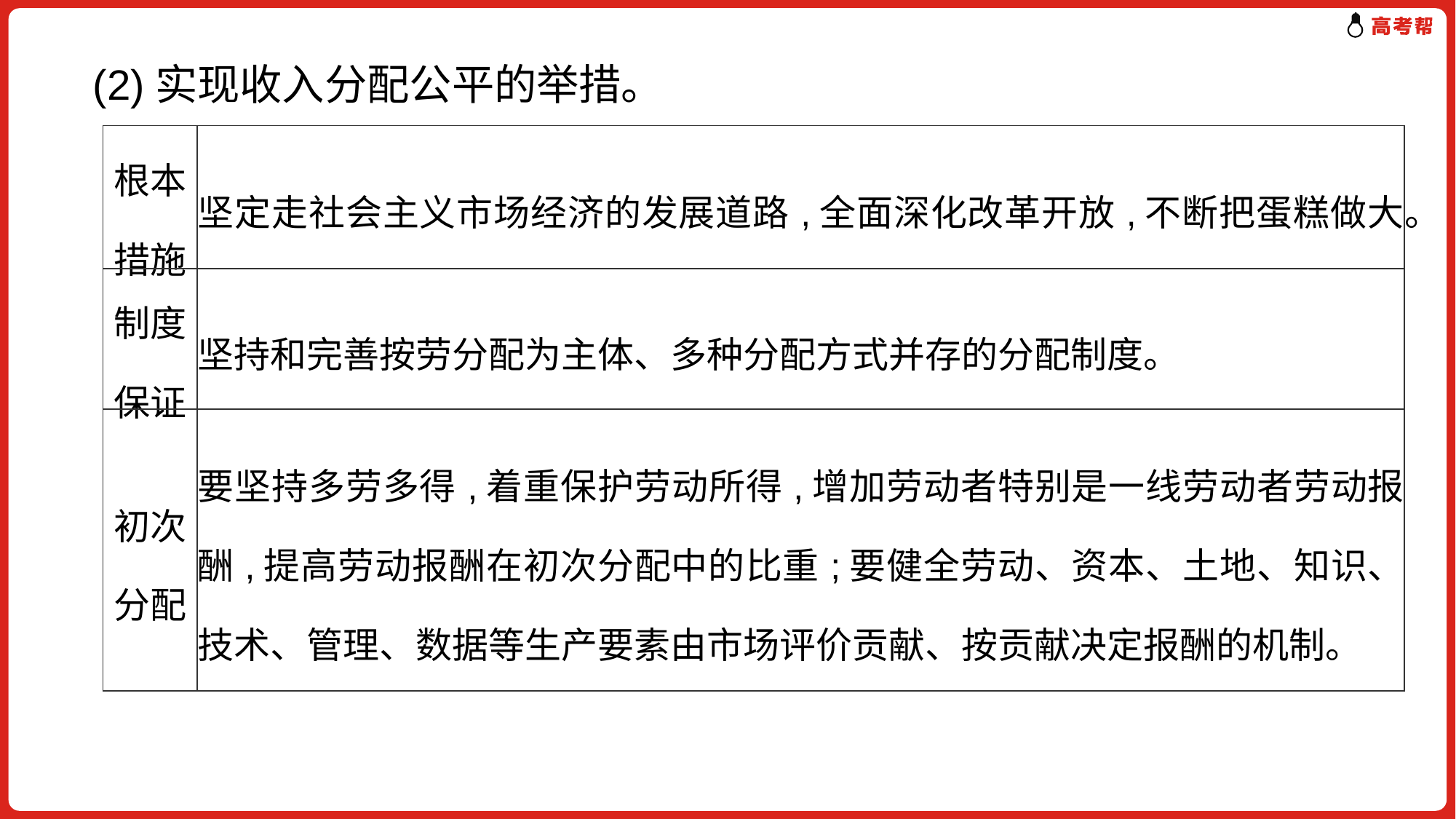

(2)实现收入分配公平的举措。
| 根本措施 | 坚定走社会主义市场经济的发展道路,全面深化改革开放,不断把蛋糕做大。 |
| --- | --- |
| 制度保证 | 坚持和完善按劳分配为主体、多种分配方式并存的分配制度。 |
| 初次分配 | 要坚持多劳多得,着重保护劳动所得,增加劳动者特别是一线劳动者劳动报酬,提高劳动报酬在初次分配中的比重;要健全劳动、资本、土地、知识、技术、管理、数据等生产要素由市场评价贡献、按贡献决定报酬的机制。 |